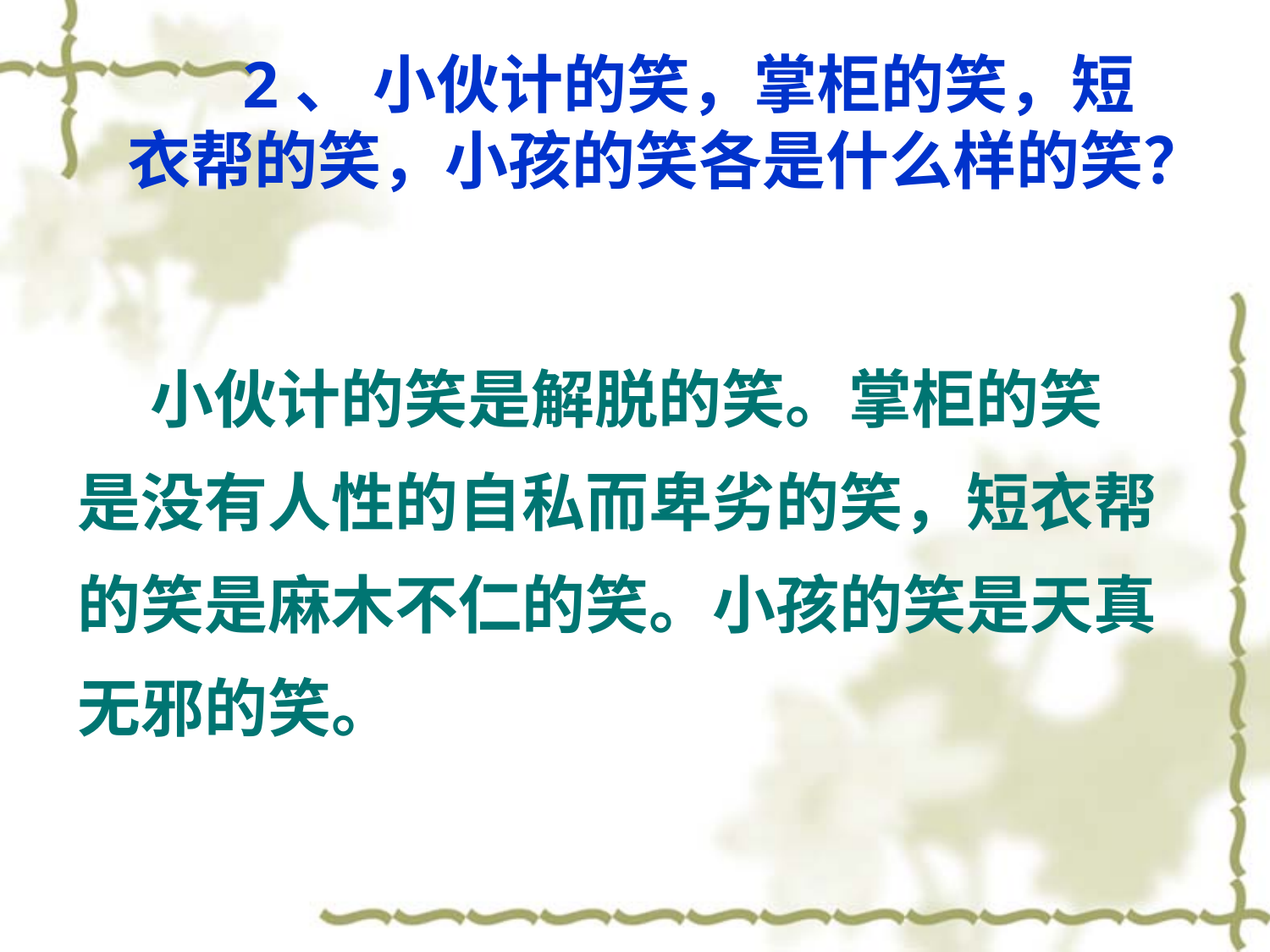

2、 小伙计的笑，掌柜的笑，短衣帮的笑，小孩的笑各是什么样的笑？
    小伙计的笑是解脱的笑。掌柜的笑是没有人性的自私而卑劣的笑，短衣帮的笑是麻木不仁的笑。小孩的笑是天真无邪的笑。